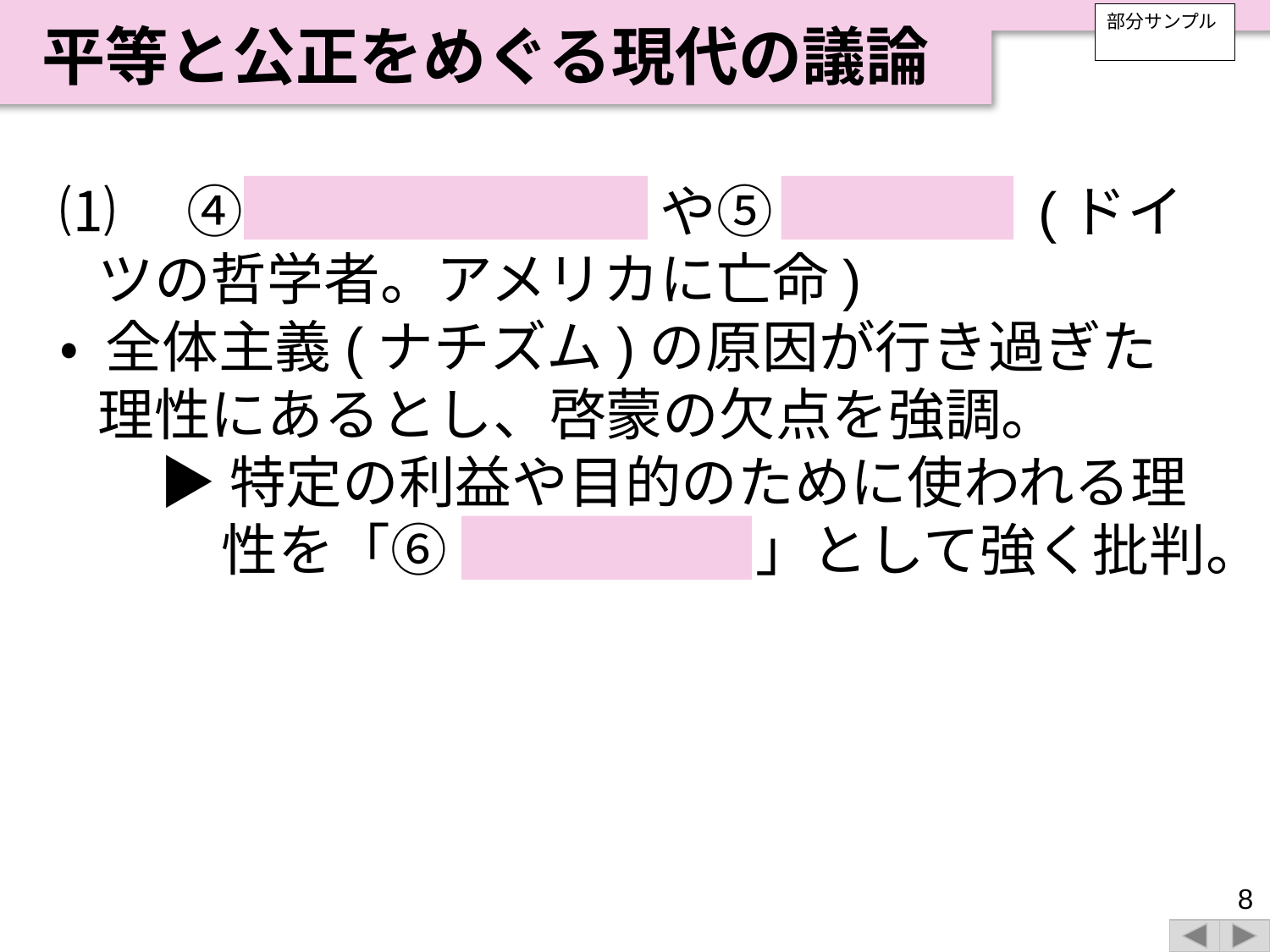

平等と公正をめぐる現代の議論
部分サンプル

⑴　④ ホルクハイマー や⑤ アドルノ (ドイツの哲学者。アメリカに亡命)
• 全体主義(ナチズム)の原因が行き過ぎた理性にあるとし、啓蒙の欠点を強調。
▶特定の利益や目的のために使われる理性を「⑥ 道具的理性 」として強く批判。

8